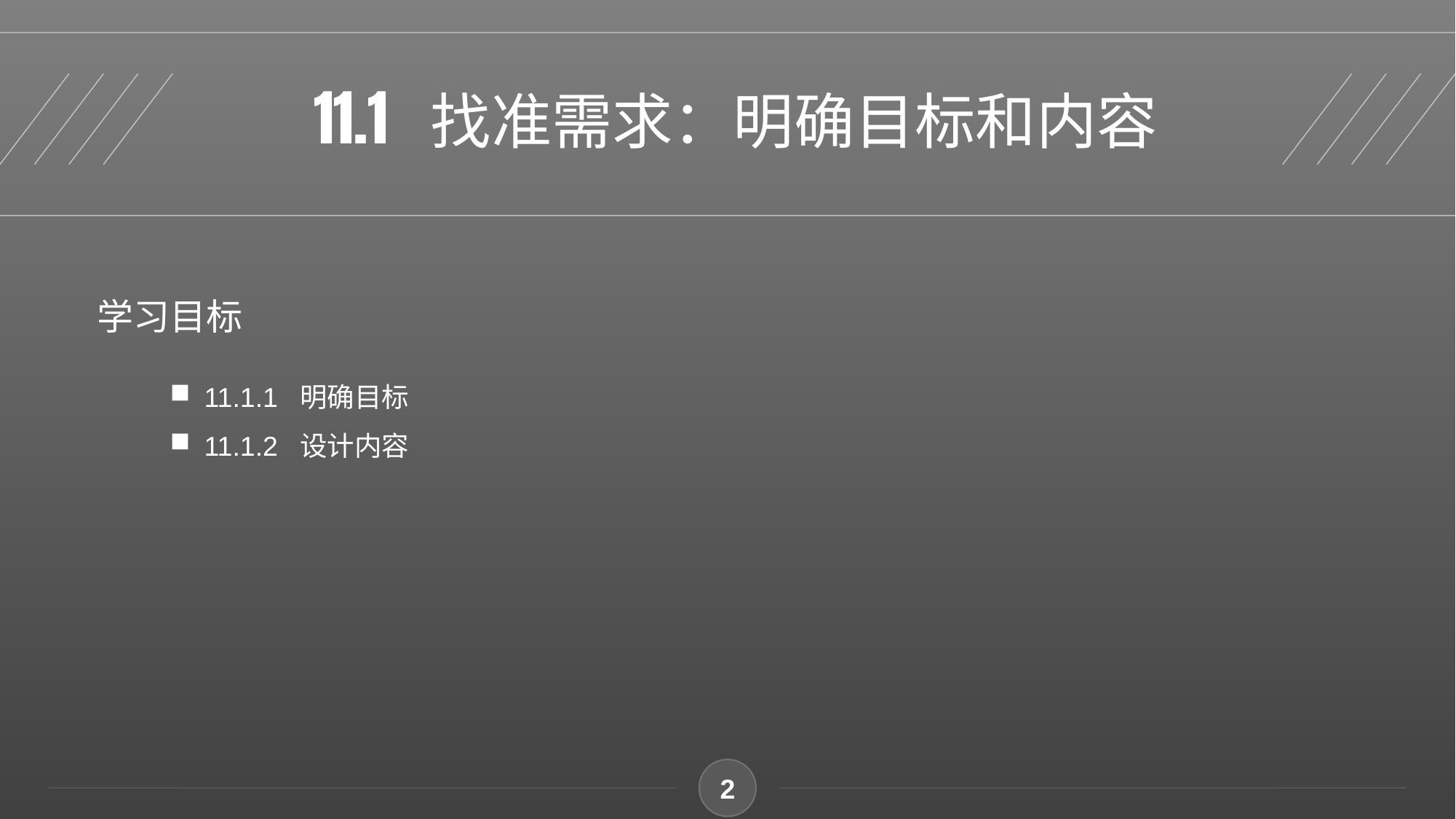

11.1  找准需求：明确目标和内容

学习目标
11.1.1  明确目标
11.1.2  设计内容